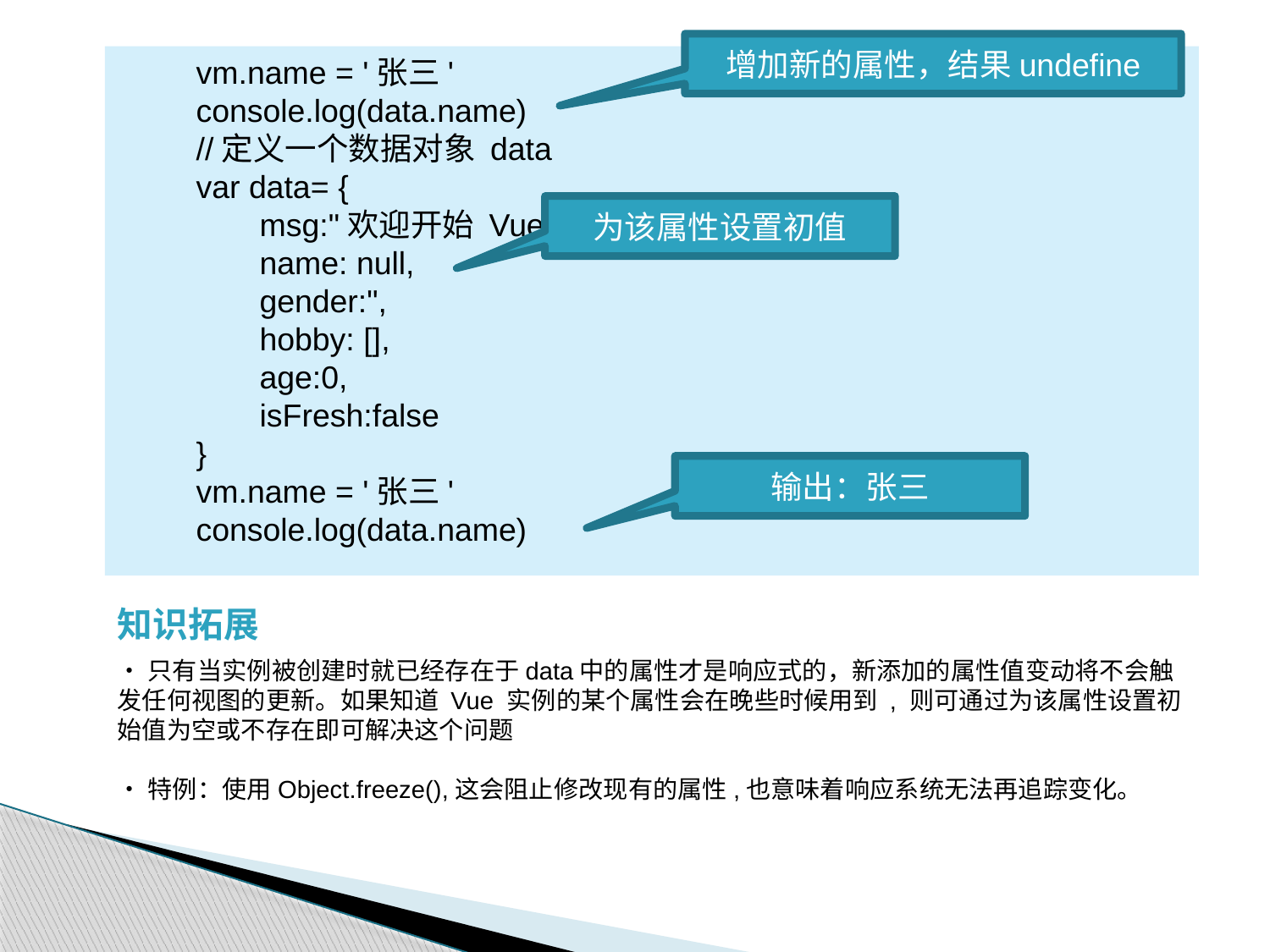

增加新的属性，结果undefine
vm.name = '张三'
console.log(data.name)
//定义一个数据对象 data
var data= {
msg:"欢迎开始 Vue 学习之旅!”,
name: null,
gender:",
hobby: [],
age:0,
isFresh:false
}
vm.name = '张三'
console.log(data.name)

为该属性设置初值
输出：张三
知识拓展
•只有当实例被创建时就已经存在于data中的属性才是响应式的，新添加的属性值变动将不会触发任何视图的更新。如果知道 Vue 实例的某个属性会在晚些时候用到 , 则可通过为该属性设置初始值为空或不存在即可解决这个问题

•特例：使用Object.freeze(),这会阻止修改现有的属性,也意味着响应系统无法再追踪变化。